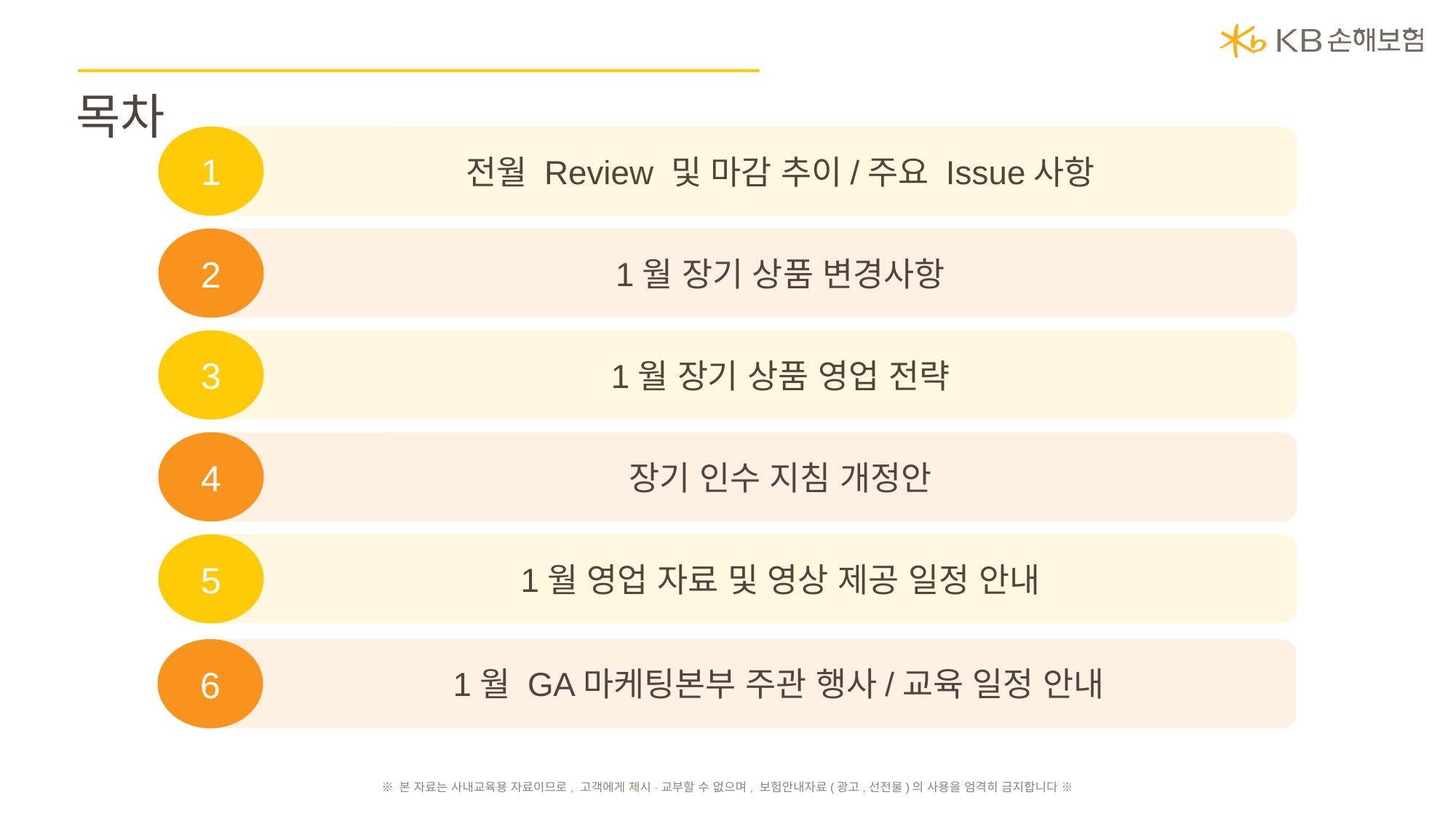

목차
1

전월 Review 및 마감 추이/주요 Issue사항
2

1월 장기 상품 변경사항
3

1월 장기 상품 영업 전략
4

장기 인수 지침 개정안
5

1월 영업 자료 및 영상 제공 일정 안내
6

1월 GA마케팅본부 주관 행사/교육 일정 안내